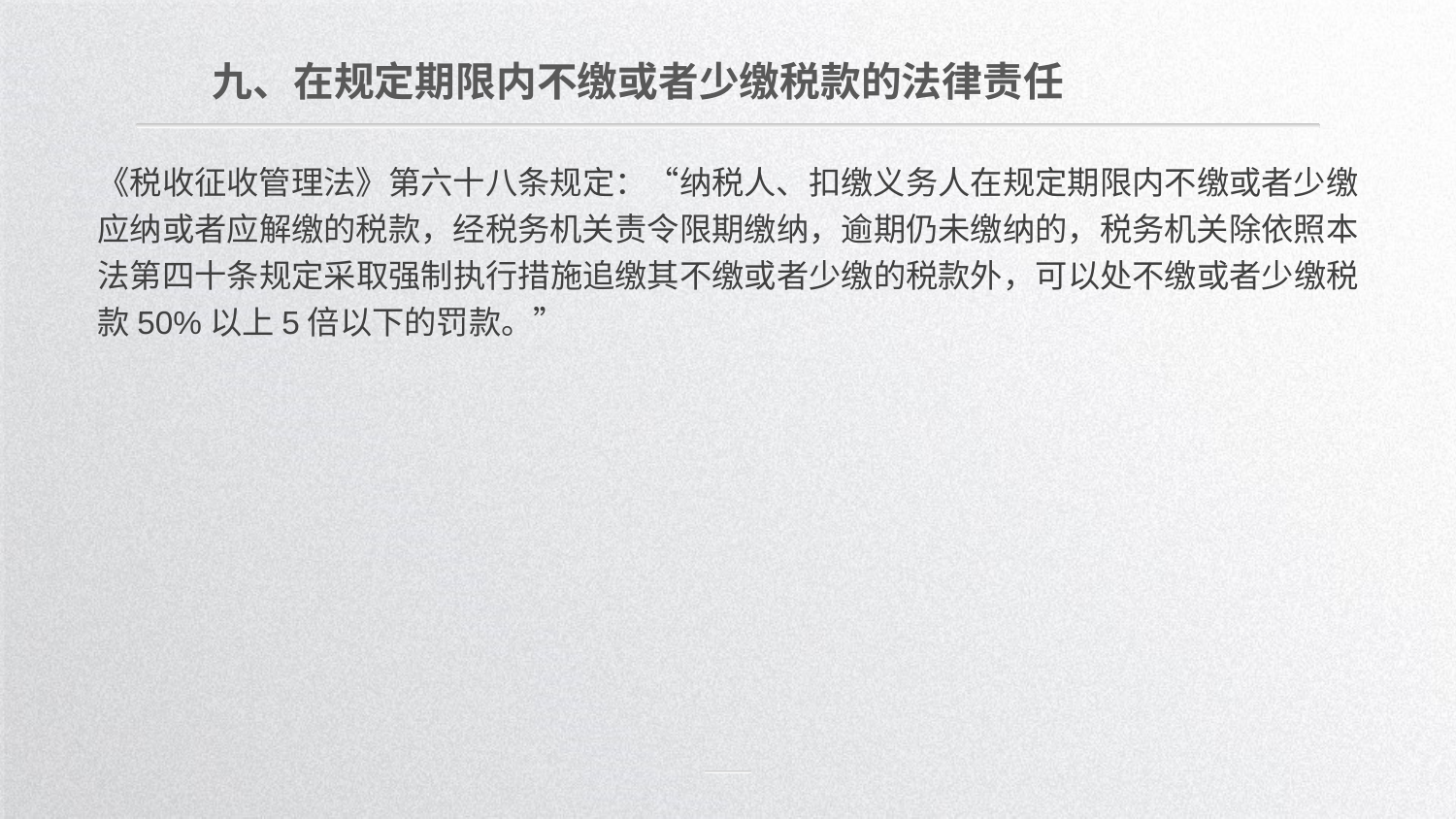

九、在规定期限内不缴或者少缴税款的法律责任
《税收征收管理法》第六十八条规定：“纳税人、扣缴义务人在规定期限内不缴或者少缴应纳或者应解缴的税款，经税务机关责令限期缴纳，逾期仍未缴纳的，税务机关除依照本法第四十条规定采取强制执行措施追缴其不缴或者少缴的税款外，可以处不缴或者少缴税款50%以上5倍以下的罚款。”